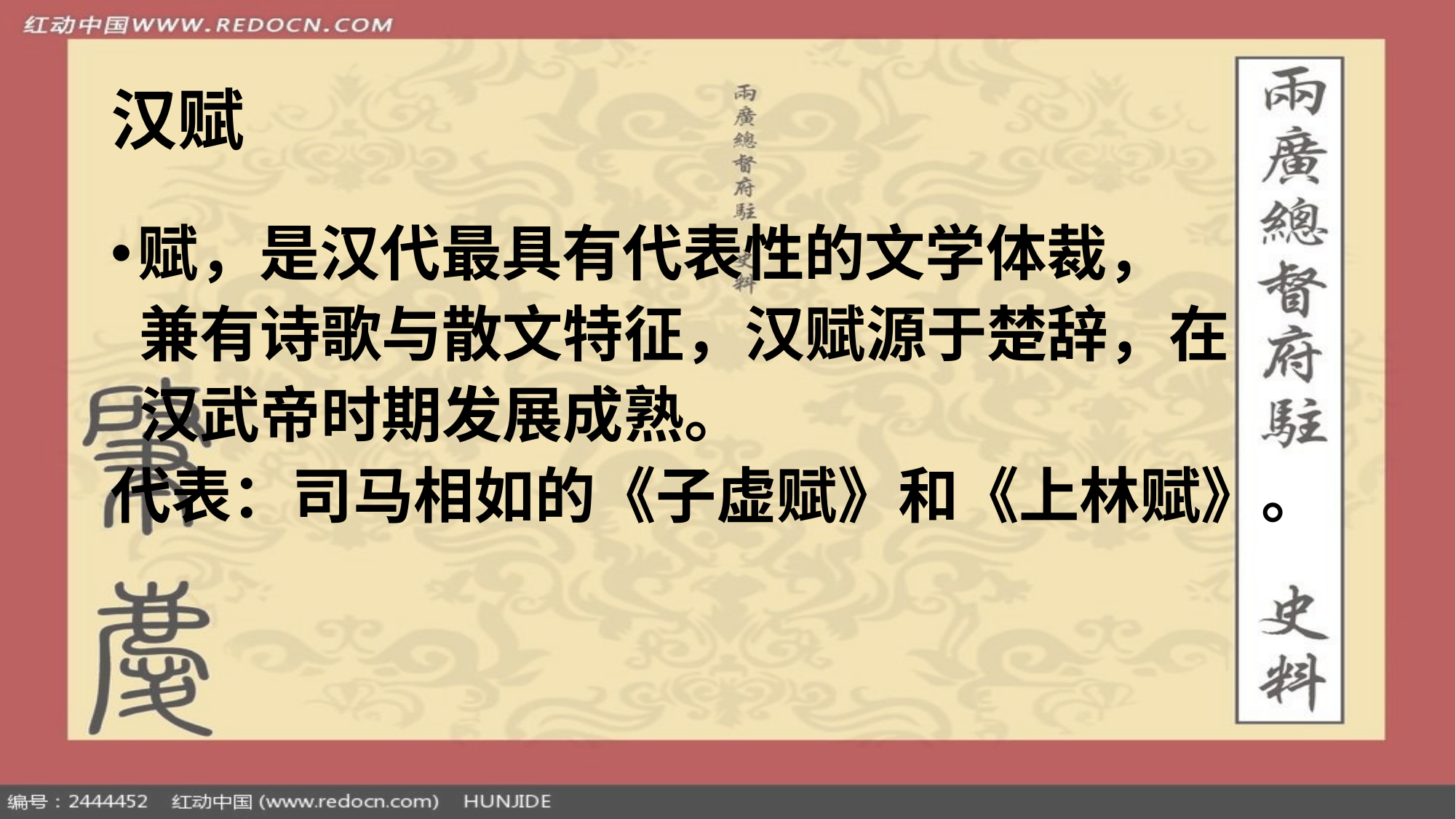

# 汉赋
赋，是汉代最具有代表性的文学体裁，
 兼有诗歌与散文特征，汉赋源于楚辞，在
 汉武帝时期发展成熟。
代表：司马相如的《子虚赋》和《上林赋》。